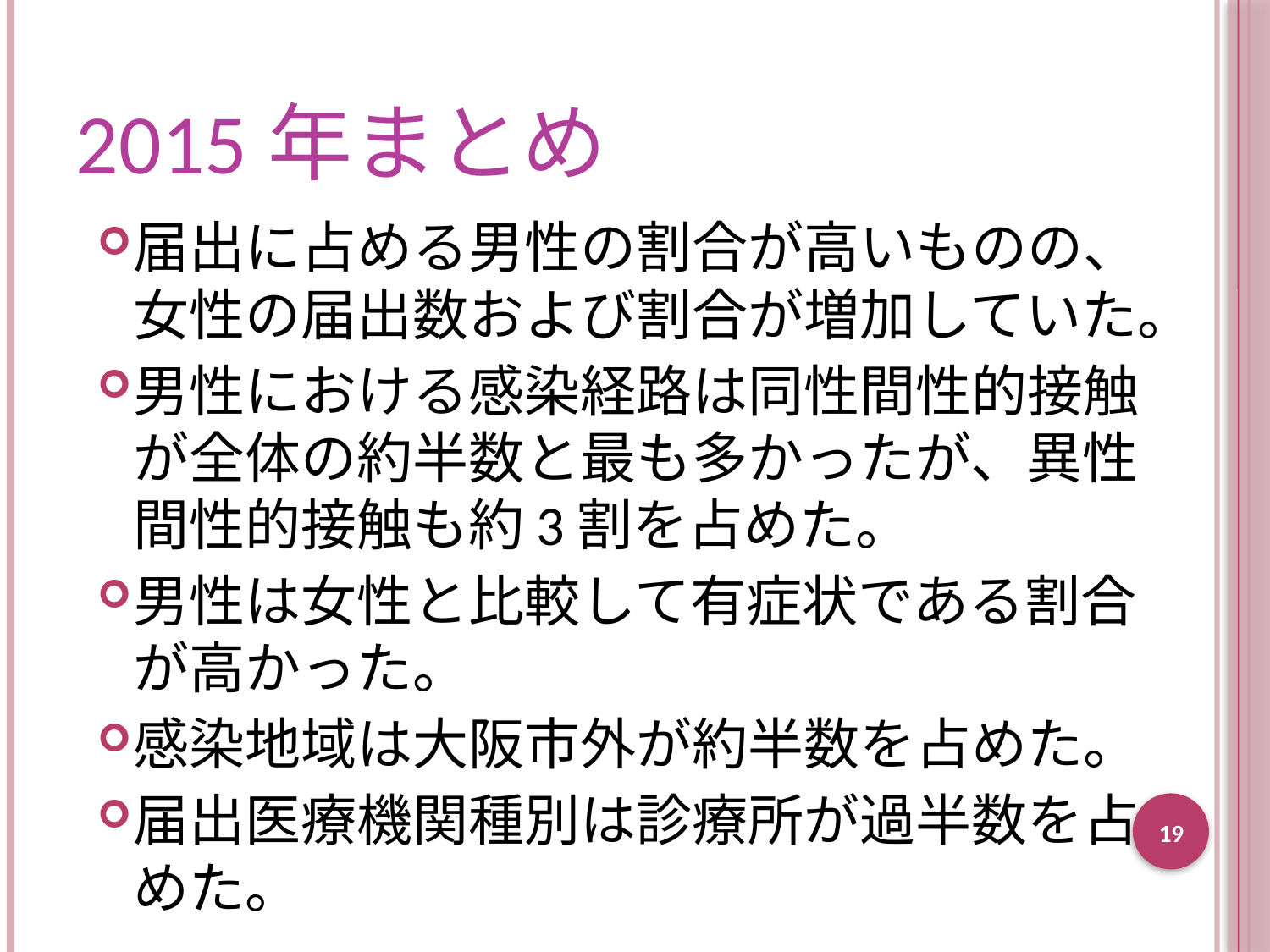

# 2015年まとめ
届出に占める男性の割合が高いものの、女性の届出数および割合が増加していた。
男性における感染経路は同性間性的接触が全体の約半数と最も多かったが、異性間性的接触も約3割を占めた。
男性は女性と比較して有症状である割合が高かった。
感染地域は大阪市外が約半数を占めた。
届出医療機関種別は診療所が過半数を占めた。

19